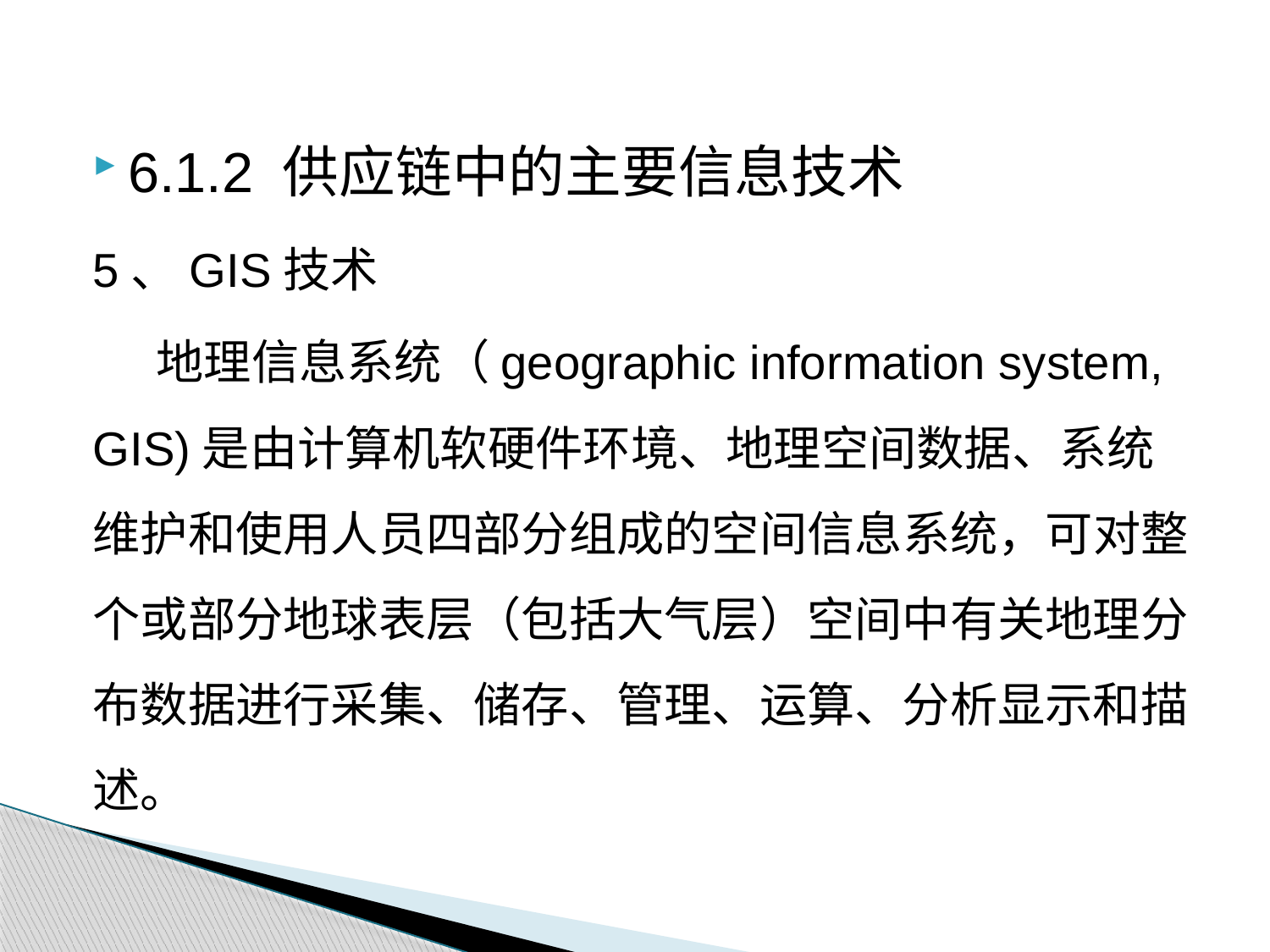

6.1.2 供应链中的主要信息技术
5、GIS技术
地理信息系统（geographic information system, GIS)是由计算机软硬件环境、地理空间数据、系统维护和使用人员四部分组成的空间信息系统，可对整个或部分地球表层（包括大气层）空间中有关地理分布数据进行采集、储存、管理、运算、分析显示和描述。